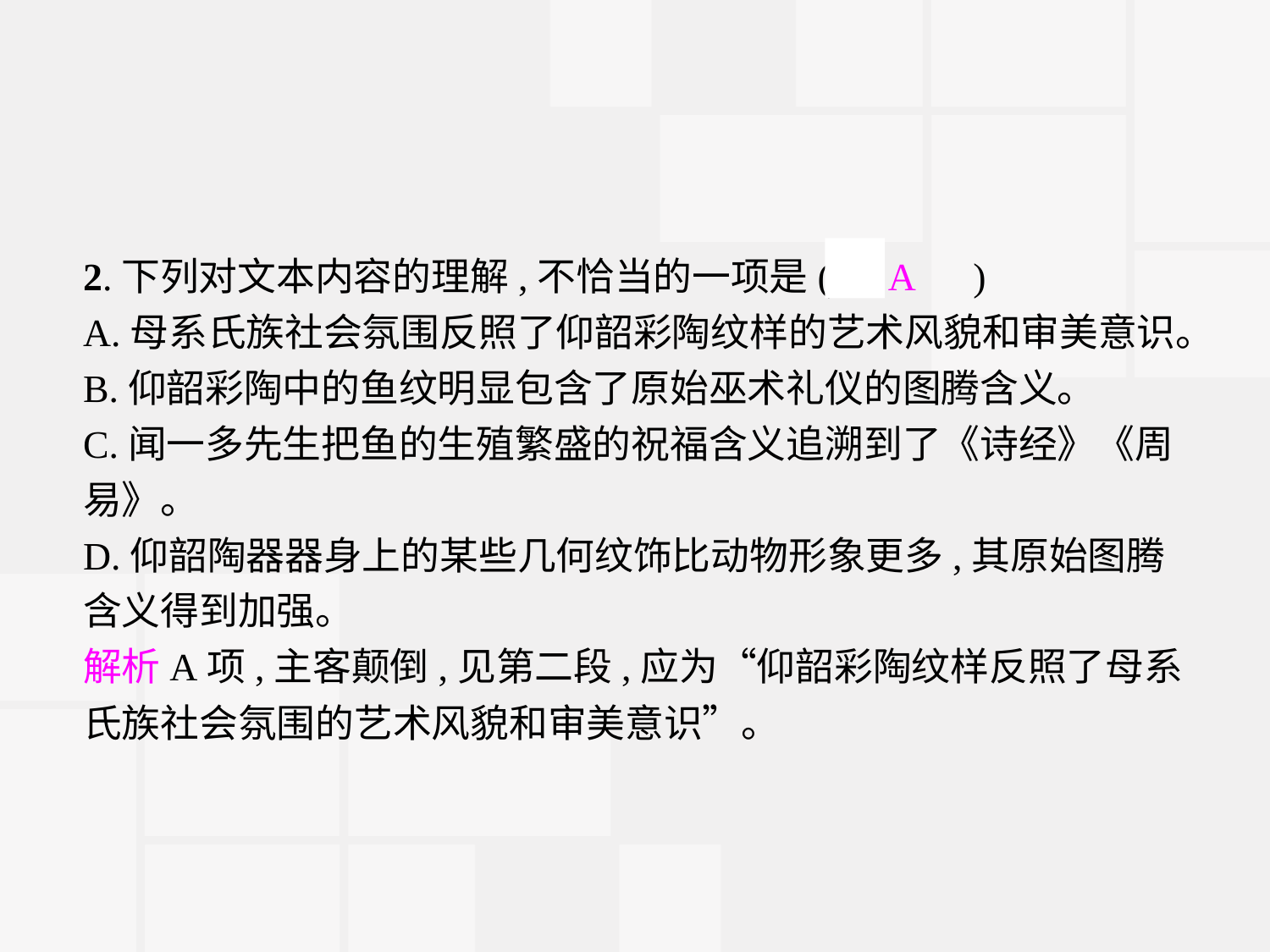

2.下列对文本内容的理解,不恰当的一项是(　A　)
A.母系氏族社会氛围反照了仰韶彩陶纹样的艺术风貌和审美意识。
B.仰韶彩陶中的鱼纹明显包含了原始巫术礼仪的图腾含义。
C.闻一多先生把鱼的生殖繁盛的祝福含义追溯到了《诗经》《周易》。
D.仰韶陶器器身上的某些几何纹饰比动物形象更多,其原始图腾含义得到加强。
解析A项,主客颠倒,见第二段,应为“仰韶彩陶纹样反照了母系氏族社会氛围的艺术风貌和审美意识”。